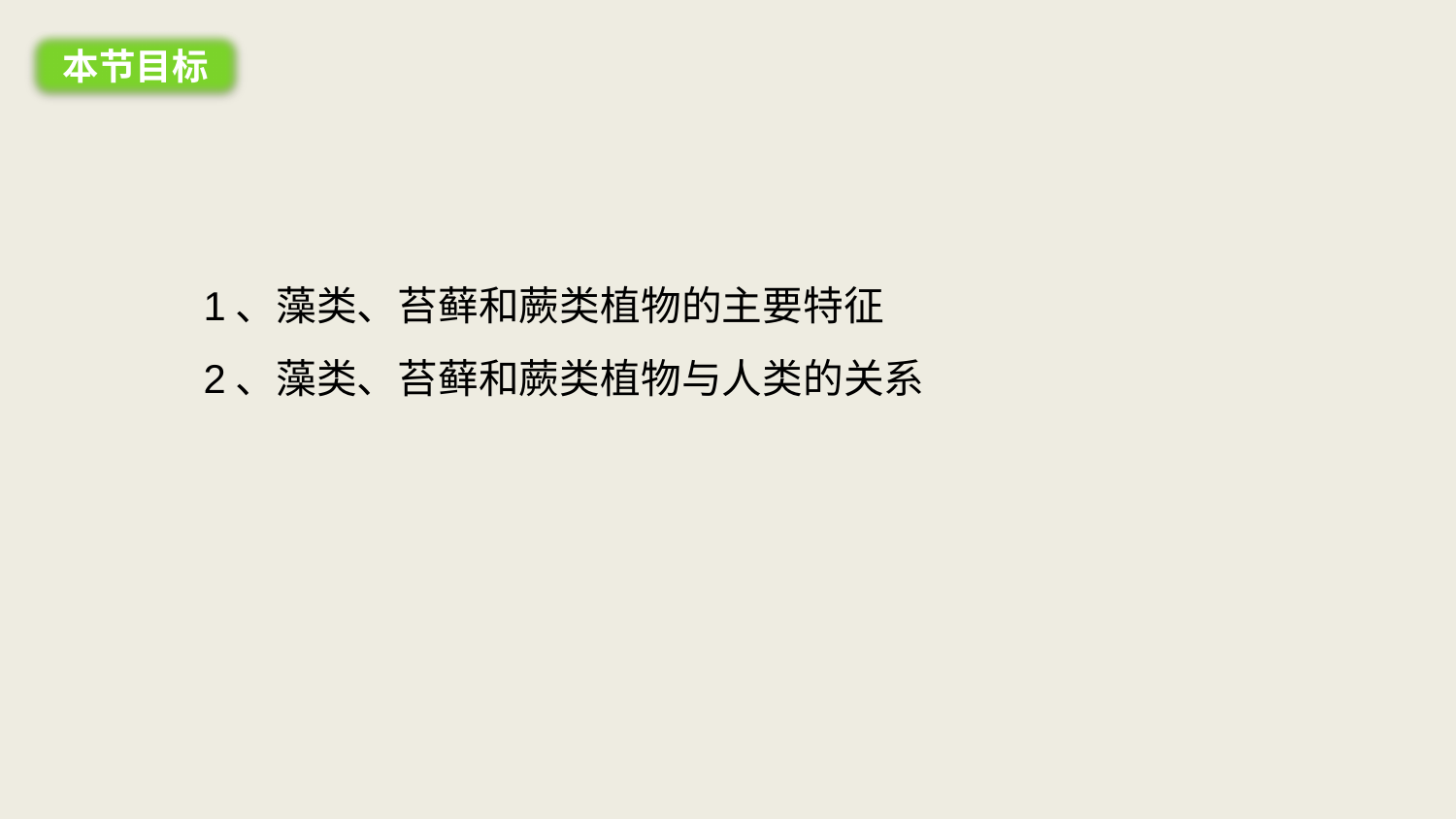

本节目标
1、藻类、苔藓和蕨类植物的主要特征
2、藻类、苔藓和蕨类植物与人类的关系